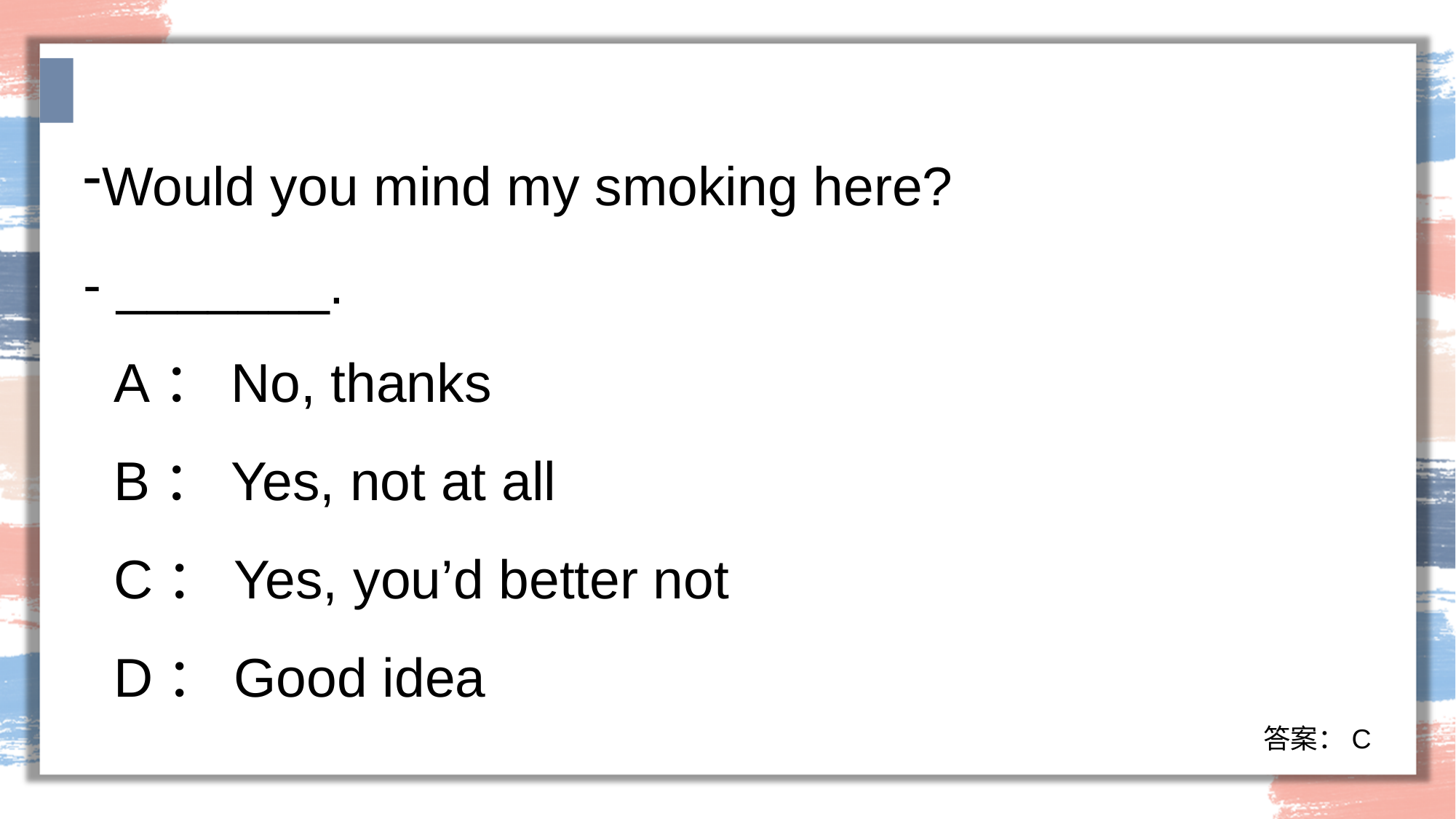

Would you mind my smoking here?
- _______.
  A：No, thanks
  B：Yes, not at all
  C：Yes, you’d better not
  D：Good idea
答案：C